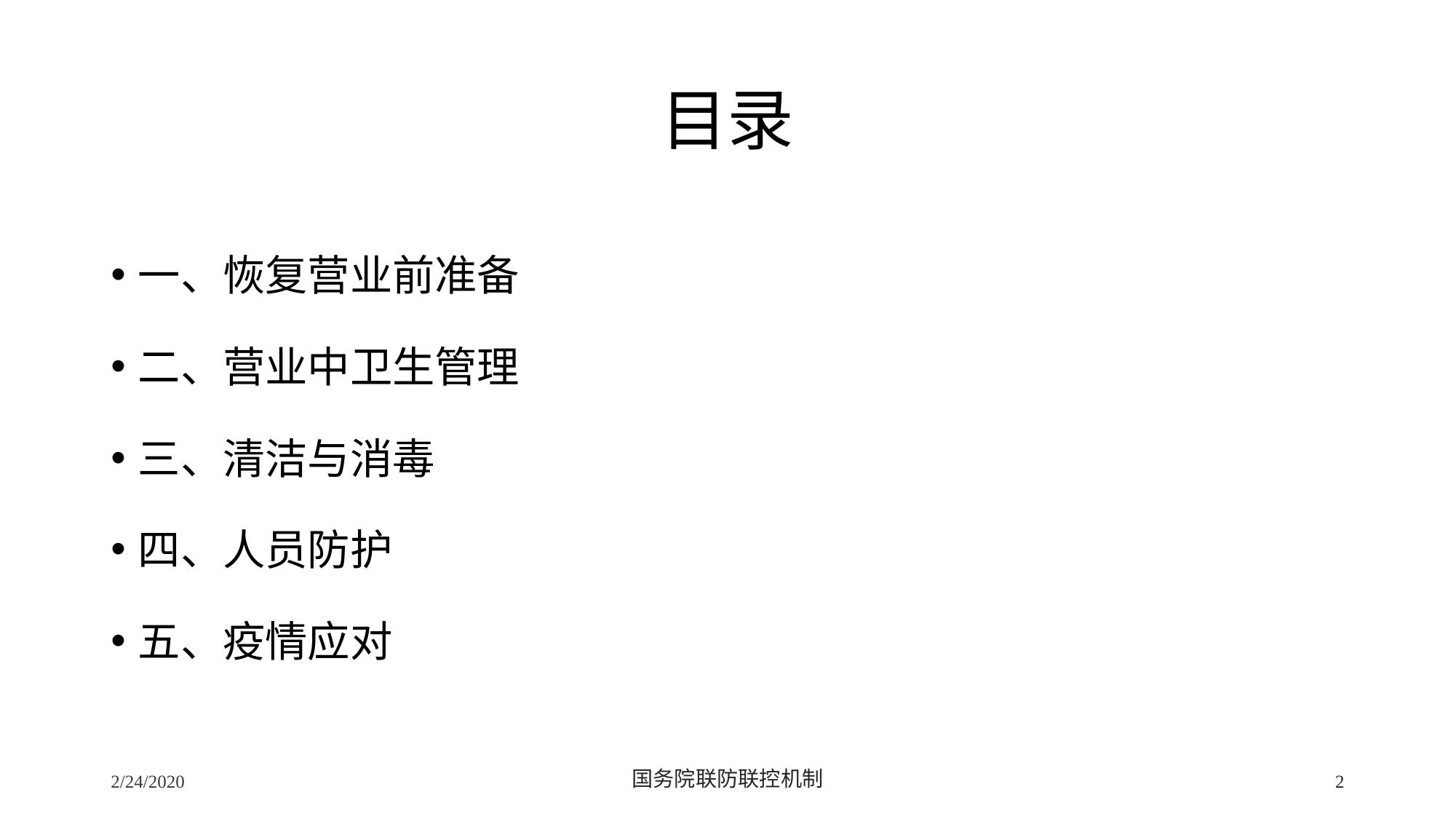

# 目录
一、恢复营业前准备
二、营业中卫生管理
三、清洁与消毒
四、人员防护
五、疫情应对
2/24/2020
国务院联防联控机制
2